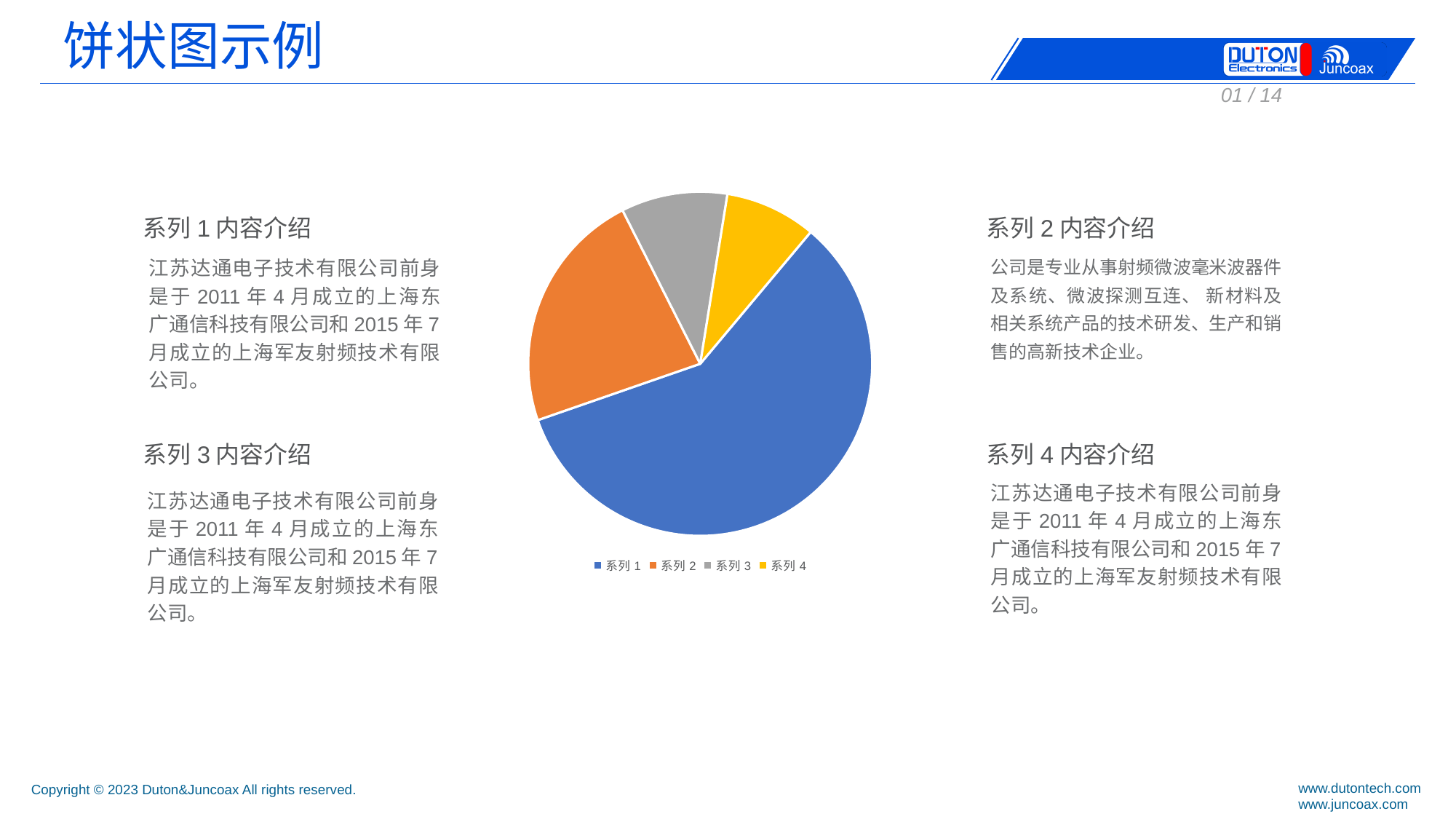

饼状图示例
01 / 14

### Chart

| Category | 销售额 |
|---|---|
| 系列1 | 8.2 |
| 系列2 | 3.2 |
| 系列3 | 1.4 |
| 系列4 | 1.2 |
系列1内容介绍
系列2内容介绍
公司是专业从事射频微波毫米波器件及系统、微波探测互连、 新材料及相关系统产品的技术研发、生产和销售的高新技术企业。
江苏达通电子技术有限公司前身是于2011年4月成立的上海东广通信科技有限公司和2015年7月成立的上海军友射频技术有限公司。
系列3内容介绍
系列4内容介绍
江苏达通电子技术有限公司前身是于2011年4月成立的上海东广通信科技有限公司和2015年7月成立的上海军友射频技术有限公司。
江苏达通电子技术有限公司前身是于2011年4月成立的上海东广通信科技有限公司和2015年7月成立的上海军友射频技术有限公司。